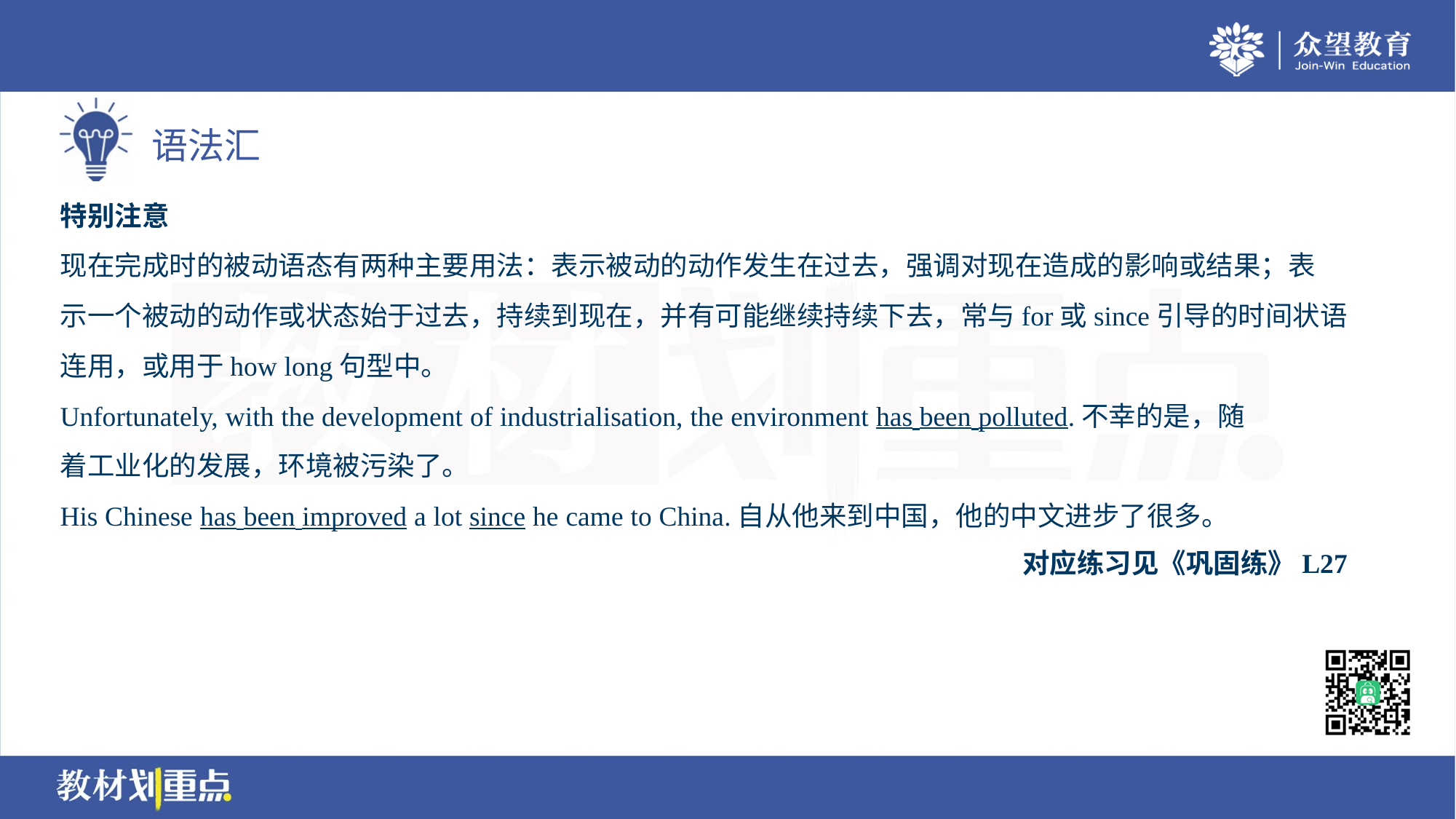

特别注意
现在完成时的被动语态有两种主要用法：表示被动的动作发生在过去，强调对现在造成的影响或结果；表
示一个被动的动作或状态始于过去，持续到现在，并有可能继续持续下去，常与for或since引导的时间状语
连用，或用于how long句型中。
Unfortunately, with the development of industrialisation, the environment has been polluted.不幸的是，随
着工业化的发展，环境被污染了。
His Chinese has been improved a lot since he came to China.自从他来到中国，他的中文进步了很多。
对应练习见《巩固练》L27